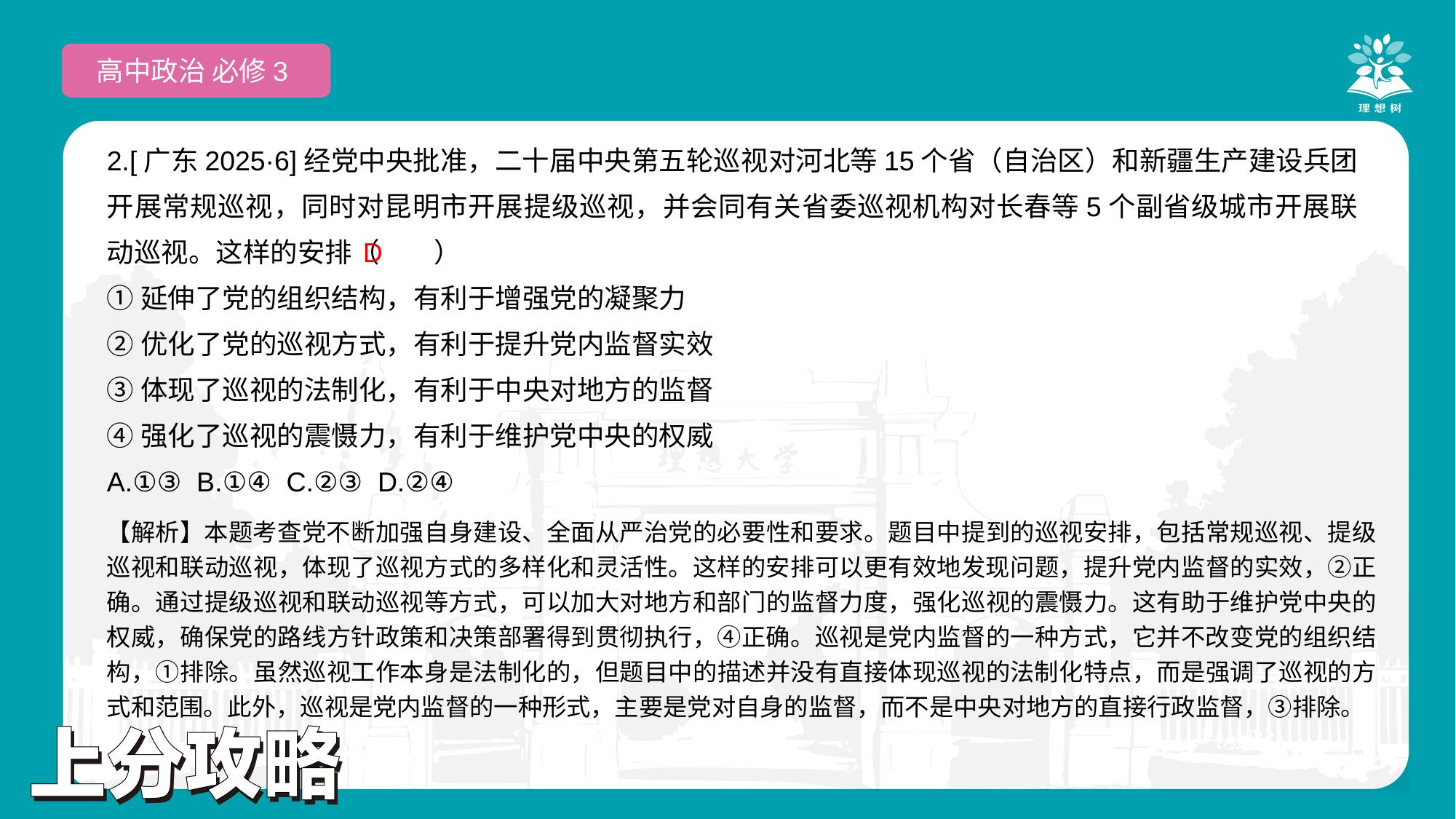

高中政治 必修3
2.[广东2025·6]经党中央批准，二十届中央第五轮巡视对河北等15个省（自治区）和新疆生产建设兵团开展常规巡视，同时对昆明市开展提级巡视，并会同有关省委巡视机构对长春等5个副省级城市开展联动巡视。这样的安排（　　）
①延伸了党的组织结构，有利于增强党的凝聚力
②优化了党的巡视方式，有利于提升党内监督实效
③体现了巡视的法制化，有利于中央对地方的监督
④强化了巡视的震慑力，有利于维护党中央的权威
A.①③  B.①④  C.②③  D.②④
 D
【解析】本题考查党不断加强自身建设、全面从严治党的必要性和要求。题目中提到的巡视安排，包括常规巡视、提级巡视和联动巡视，体现了巡视方式的多样化和灵活性。这样的安排可以更有效地发现问题，提升党内监督的实效，②正确。通过提级巡视和联动巡视等方式，可以加大对地方和部门的监督力度，强化巡视的震慑力。这有助于维护党中央的权威，确保党的路线方针政策和决策部署得到贯彻执行，④正确。巡视是党内监督的一种方式，它并不改变党的组织结构，①排除。虽然巡视工作本身是法制化的，但题目中的描述并没有直接体现巡视的法制化特点，而是强调了巡视的方式和范围。此外，巡视是党内监督的一种形式，主要是党对自身的监督，而不是中央对地方的直接行政监督，③排除。